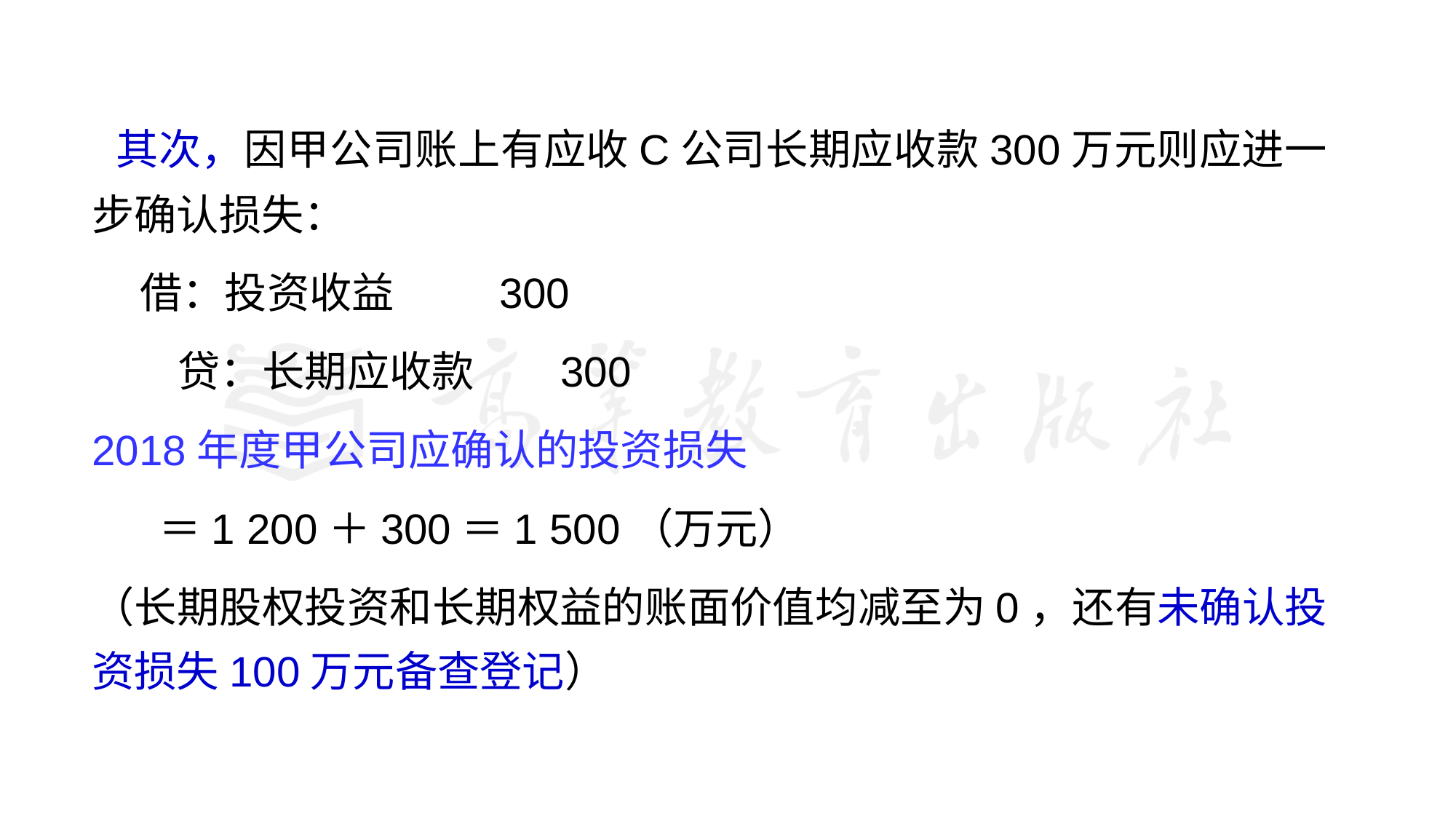

其次，因甲公司账上有应收C公司长期应收款300万元则应进一步确认损失：
    借：投资收益          300
        贷：长期应收款        300
2018年度甲公司应确认的投资损失
      ＝1 200＋300＝1 500（万元）
（长期股权投资和长期权益的账面价值均减至为0，还有未确认投资损失100万元备查登记）